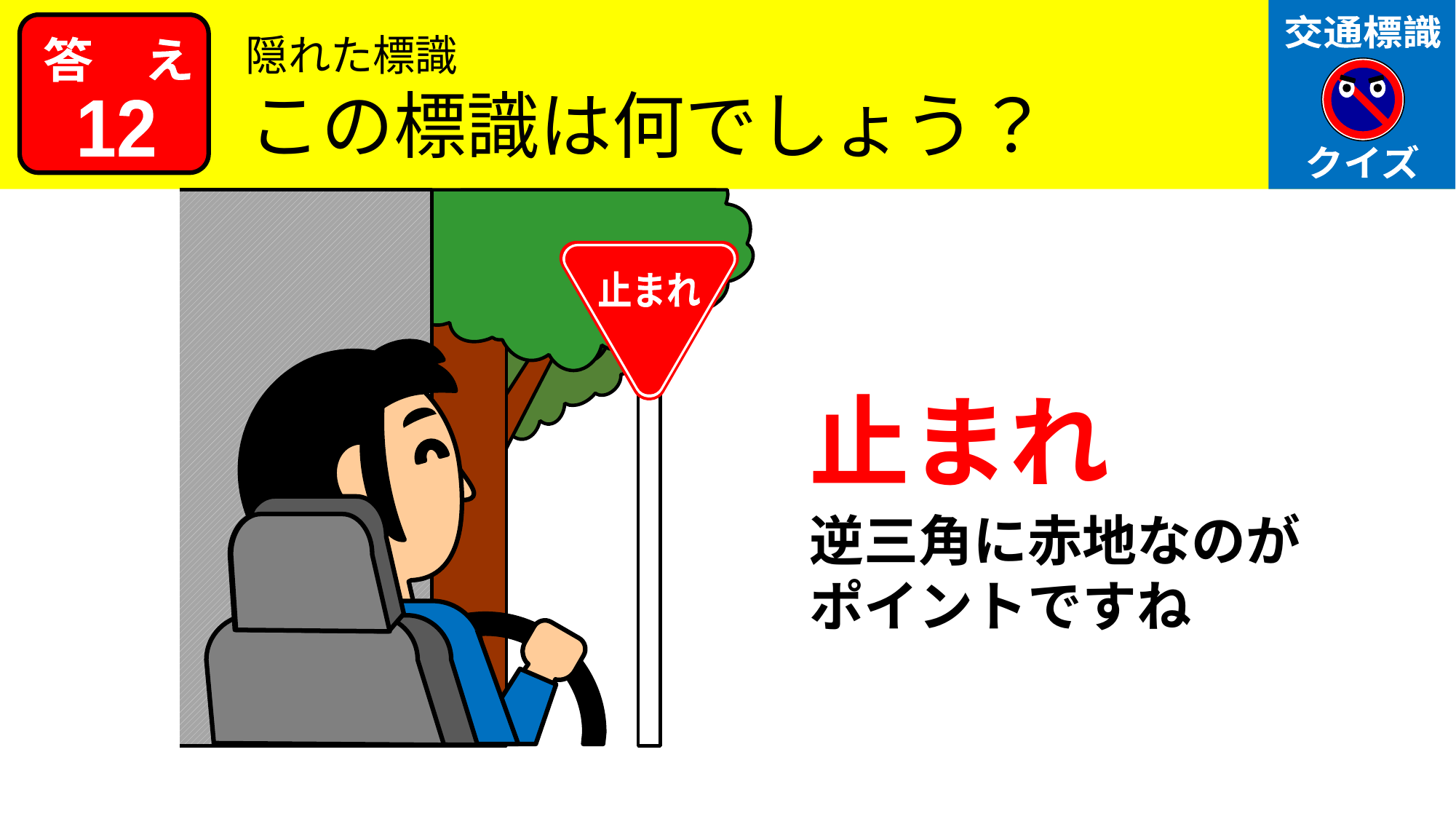

隠れた標識
この標識は何でしょう？
12

止まれ
止まれ

止まれ
逆三角に赤地なのが
ポイントですね